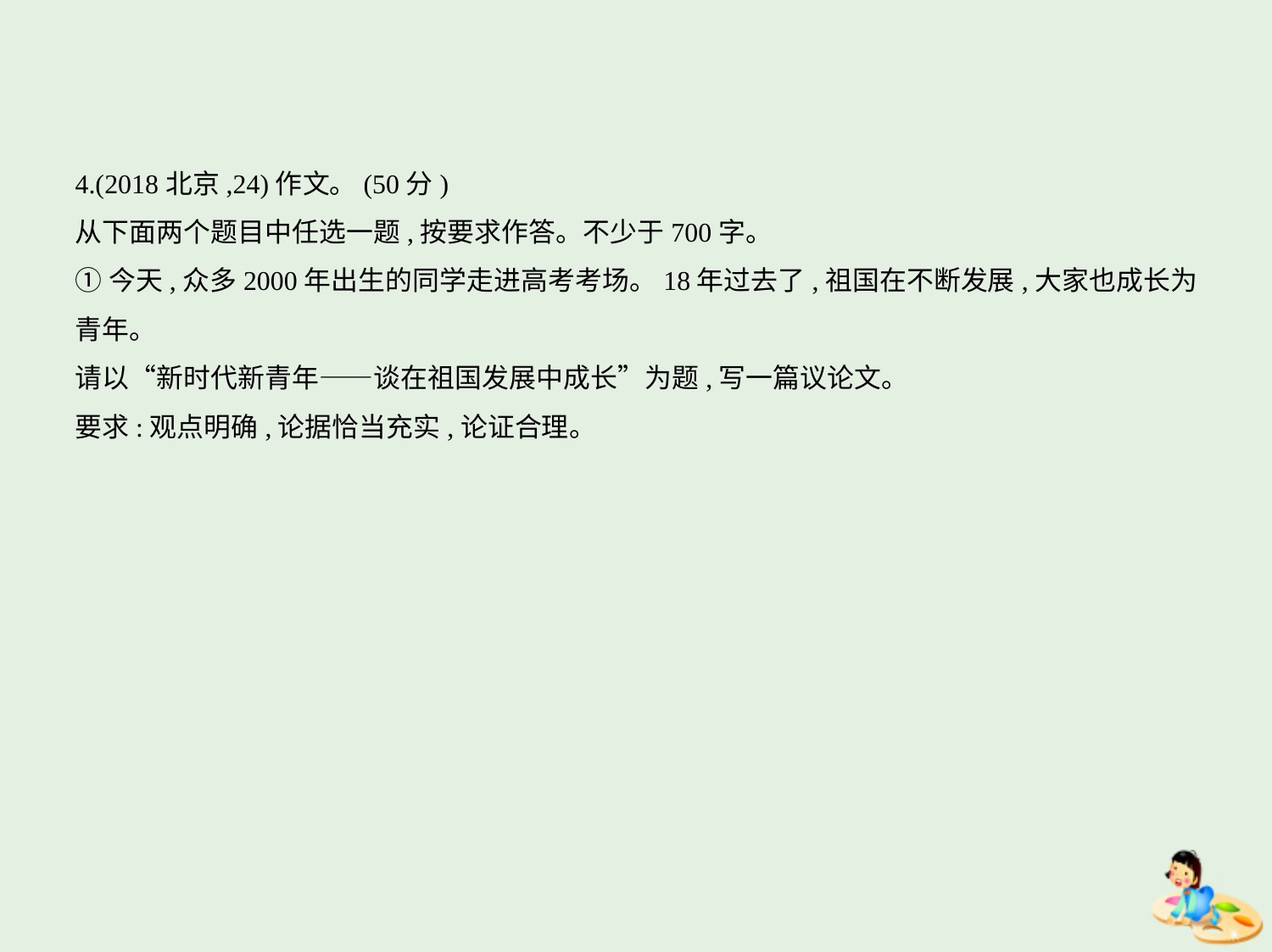

4.(2018北京,24)作文。(50分)
从下面两个题目中任选一题,按要求作答。不少于700字。
①今天,众多2000年出生的同学走进高考考场。18年过去了,祖国在不断发展,大家也成长为青年。
请以“新时代新青年——谈在祖国发展中成长”为题,写一篇议论文。
要求:观点明确,论据恰当充实,论证合理。